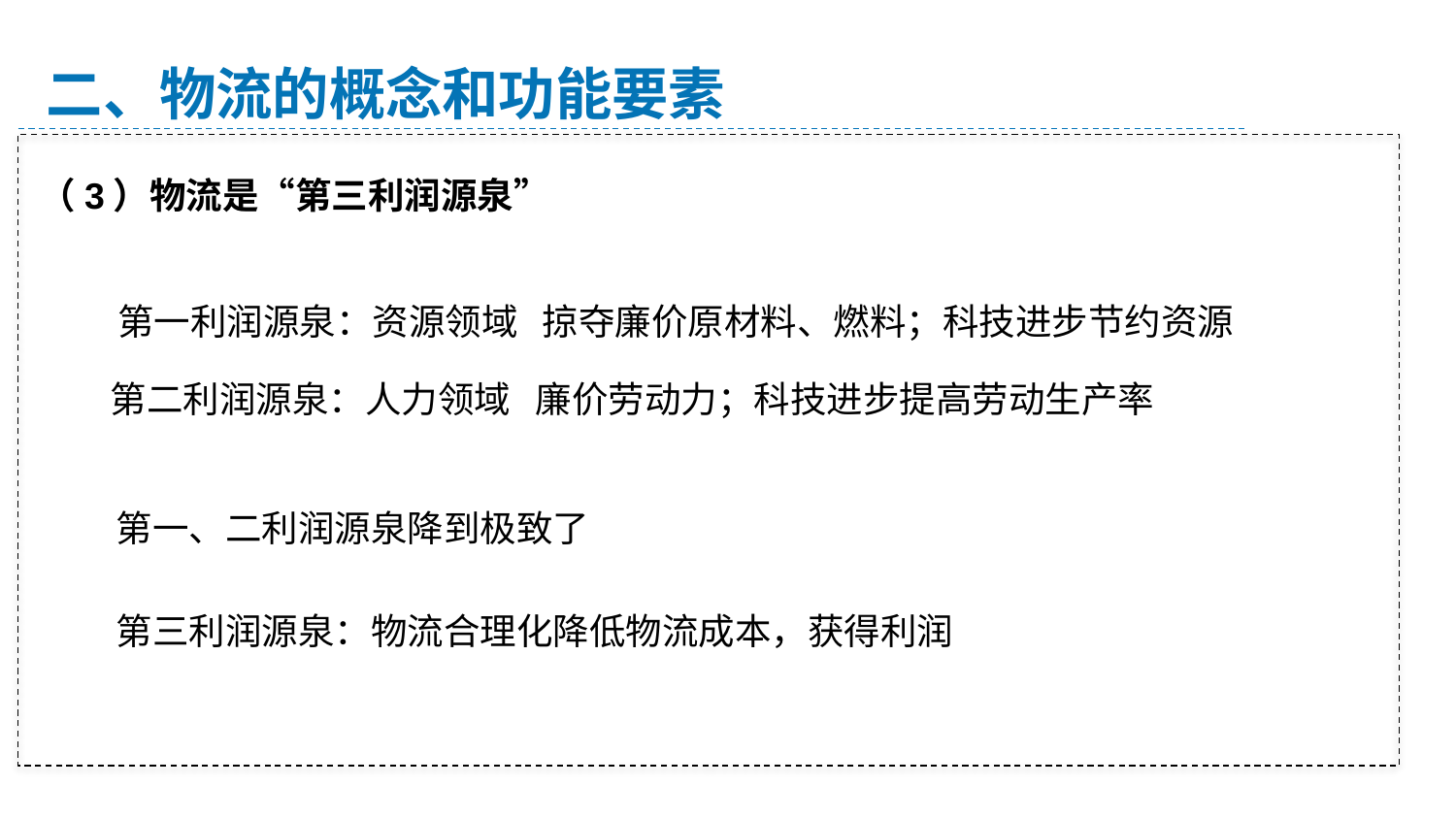

二、物流的概念和功能要素

（3）物流是“第三利润源泉”
第一利润源泉：资源领域   掠夺廉价原材料、燃料；科技进步节约资源
第二利润源泉：人力领域   廉价劳动力；科技进步提高劳动生产率
第一、二利润源泉降到极致了
第三利润源泉：物流合理化降低物流成本，获得利润